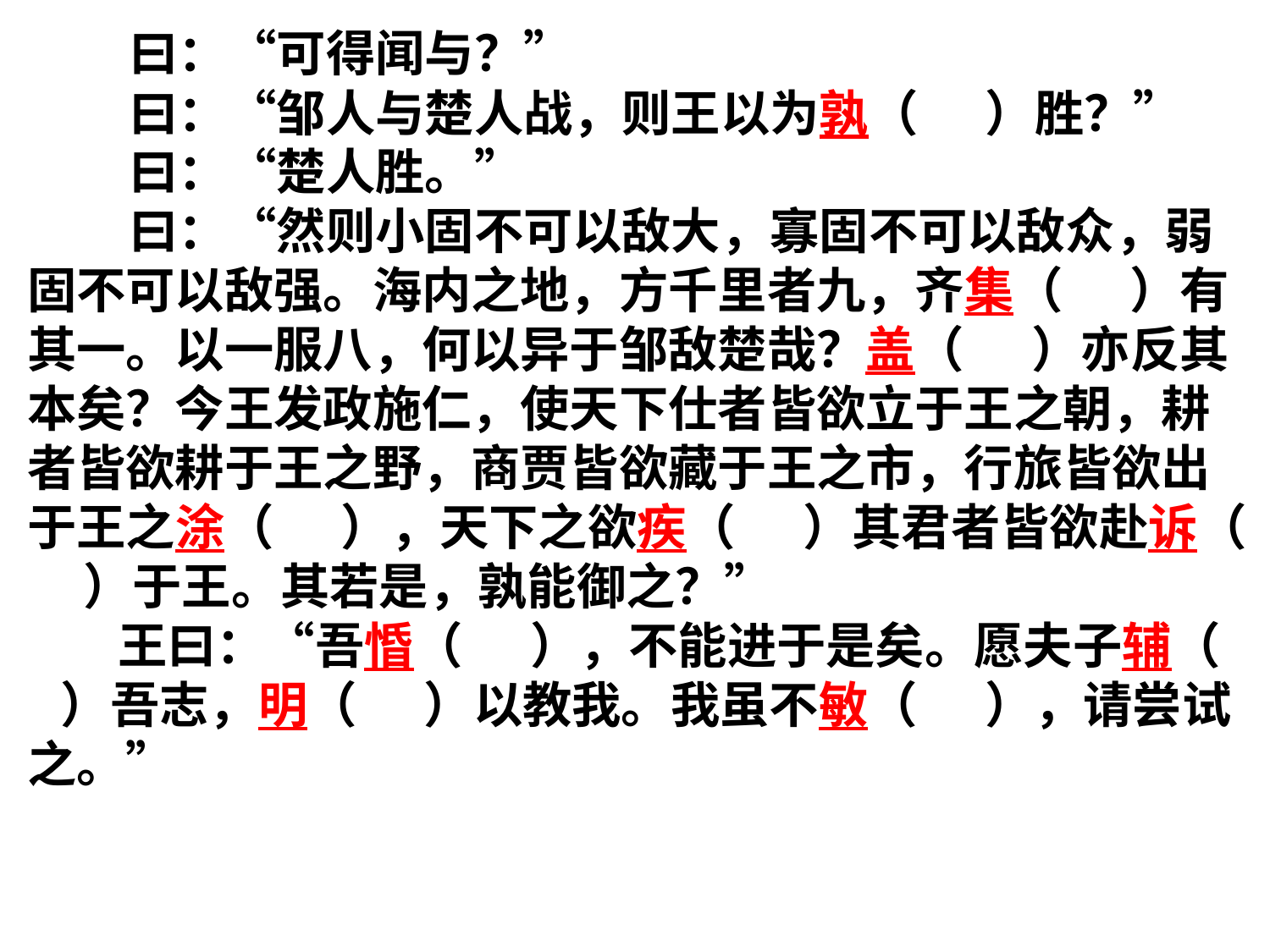

曰：“可得闻与？”
        曰：“邹人与楚人战，则王以为孰（      ）胜？”
        曰：“楚人胜。”
        曰：“然则小固不可以敌大，寡固不可以敌众，弱固不可以敌强。海内之地，方千里者九，齐集（      ）有其一。以一服八，何以异于邹敌楚哉？盖（      ）亦反其本矣？今王发政施仁，使天下仕者皆欲立于王之朝，耕者皆欲耕于王之野，商贾皆欲藏于王之市，行旅皆欲出于王之涂（      ），天下之欲疾（      ）其君者皆欲赴诉（      ）于王。其若是，孰能御之？”
       王曰：“吾惛（      ），不能进于是矣。愿夫子辅（      ）吾志，明（      ）以教我。我虽不敏（      ），请尝试之。”